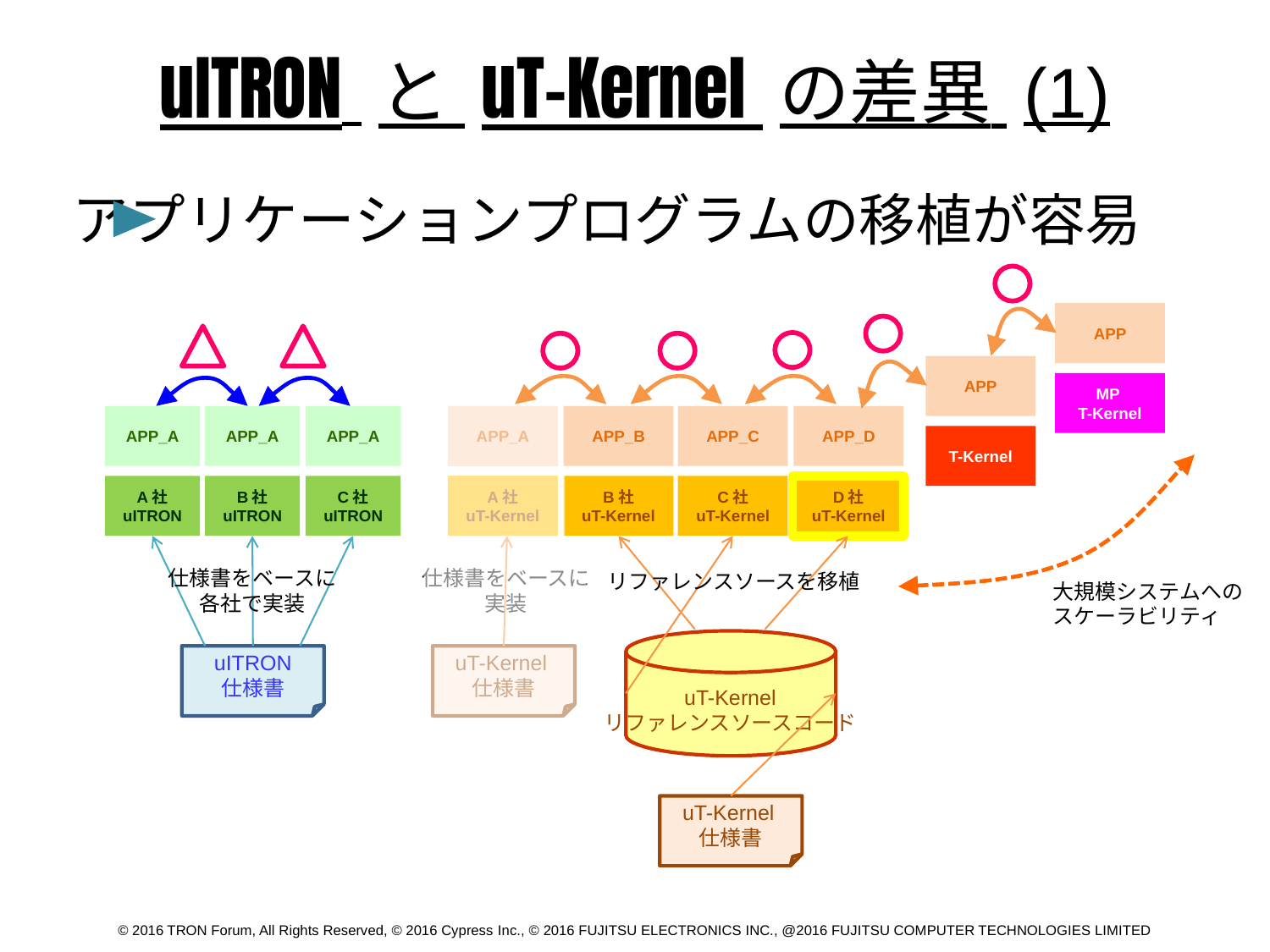

uITRON と uT-Kernel の差異 (1)
アプリケーションプログラムの移植が容易

APP

APP

MP
T-Kernel

APP_A
APP_A
APP_A

APP_A
APP_B
APP_C
APP_D
T-Kernel
A社
uITRON
B社
uITRON
C社
uITRON

A社
uT-Kernel
B社
uT-Kernel
C社
uT-Kernel

D社
uT-Kernel

仕様書をベースに
実装
仕様書をベースに
各社で実装
リファレンスソースを移植
大規模システムへの
スケーラビリティ

uT-Kernel
リファレンスソースコード
uITRON
仕様書
uT-Kernel仕様書
uT-Kernel仕様書
© 2016 TRON Forum, All Rights Reserved, © 2016 Cypress Inc., © 2016 FUJITSU ELECTRONICS INC., @2016 FUJITSU COMPUTER TECHNOLOGIES LIMITED